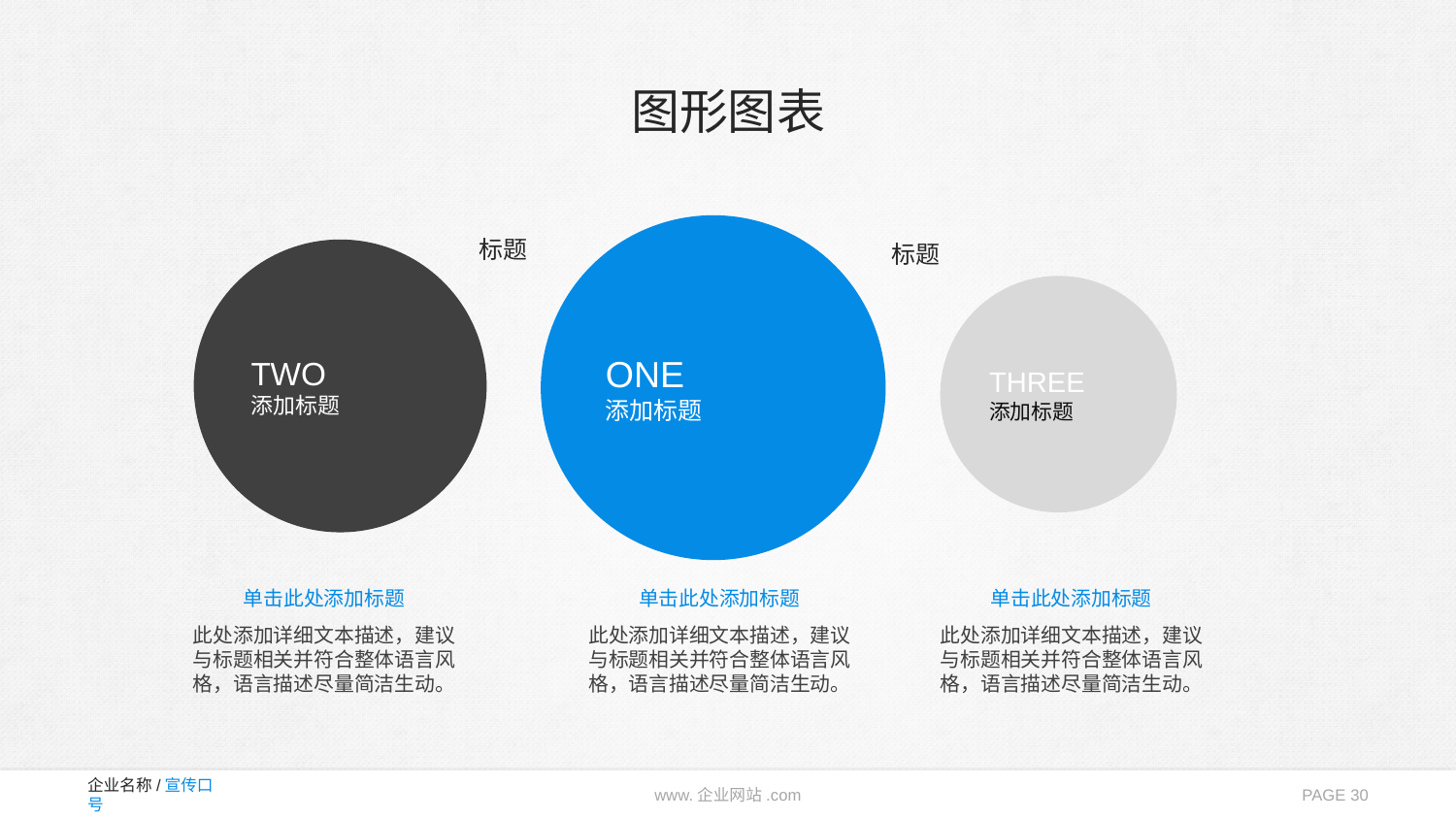

# 图形图表
ONE
添加标题
标题
标题
TWO
添加标题
THREE
添加标题
单击此处添加标题
单击此处添加标题
单击此处添加标题
此处添加详细文本描述，建议与标题相关并符合整体语言风格，语言描述尽量简洁生动。

此处添加详细文本描述，建议与标题相关并符合整体语言风格，语言描述尽量简洁生动。

此处添加详细文本描述，建议与标题相关并符合整体语言风格，语言描述尽量简洁生动。

PAGE 30
www.企业网站.com